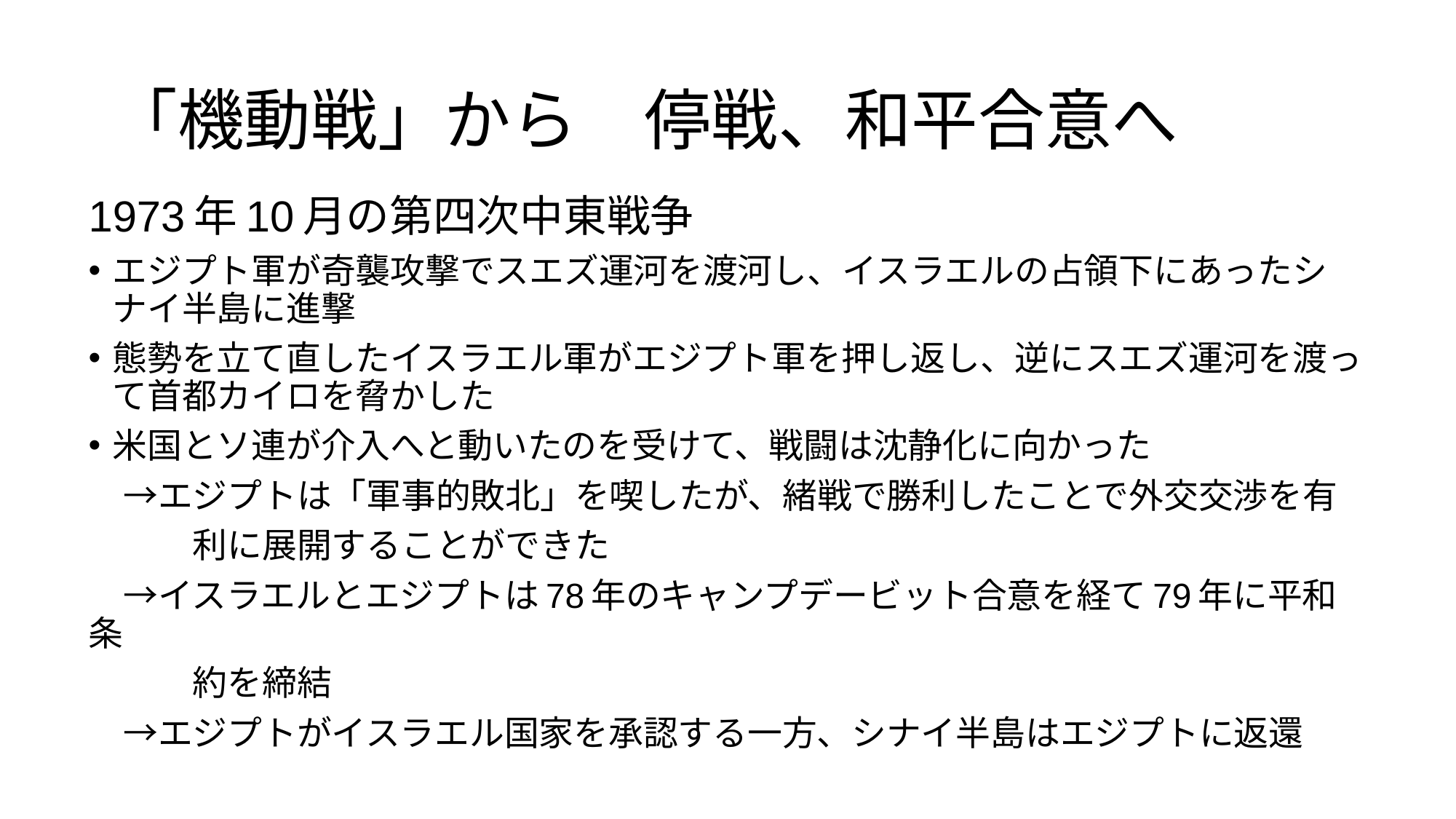

# 「機動戦」から　停戦、和平合意へ
1973年10月の第四次中東戦争
エジプト軍が奇襲攻撃でスエズ運河を渡河し、イスラエルの占領下にあったシナイ半島に進撃
態勢を立て直したイスラエル軍がエジプト軍を押し返し、逆にスエズ運河を渡って首都カイロを脅かした
米国とソ連が介入へと動いたのを受けて、戦闘は沈静化に向かった
　→エジプトは「軍事的敗北」を喫したが、緒戦で勝利したことで外交交渉を有
　　　利に展開することができた
　→イスラエルとエジプトは78年のキャンプデービット合意を経て79年に平和条
　　　約を締結
　→エジプトがイスラエル国家を承認する一方、シナイ半島はエジプトに返還